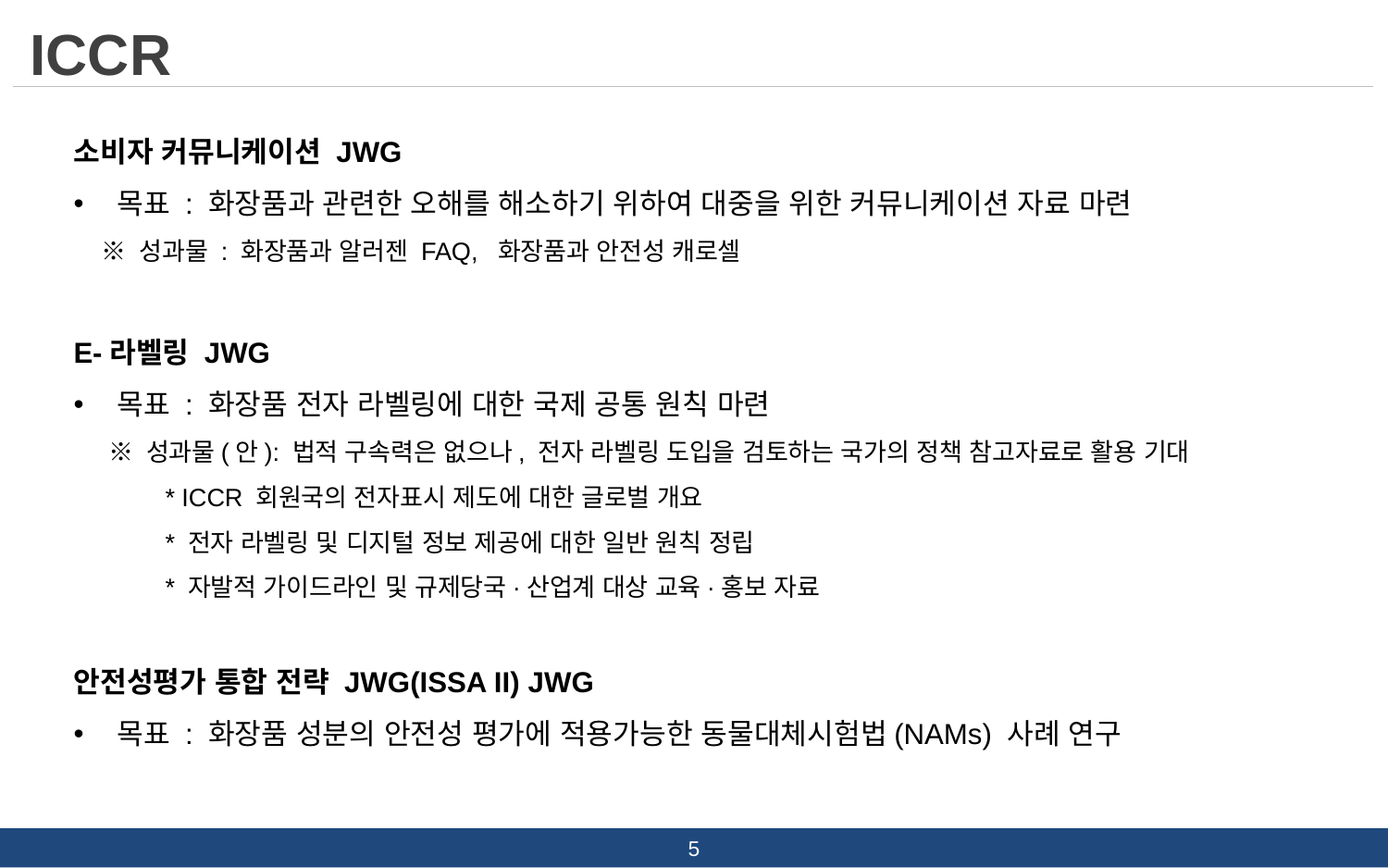

ICCR
소비자 커뮤니케이션 JWG
목표 : 화장품과 관련한 오해를 해소하기 위하여 대중을 위한 커뮤니케이션 자료 마련
    ※ 성과물 : 화장품과 알러젠 FAQ,  화장품과 안전성 캐로셀

E-라벨링 JWG
목표 : 화장품 전자 라벨링에 대한 국제 공통 원칙 마련
     ※ 성과물(안): 법적 구속력은 없으나, 전자 라벨링 도입을 검토하는 국가의 정책 참고자료로 활용 기대
        * ICCR 회원국의 전자표시 제도에 대한 글로벌 개요
        * 전자 라벨링 및 디지털 정보 제공에 대한 일반 원칙 정립
        * 자발적 가이드라인 및 규제당국·산업계 대상 교육·홍보 자료

안전성평가 통합 전략 JWG(ISSA II) JWG
목표 : 화장품 성분의 안전성 평가에 적용가능한 동물대체시험법(NAMs) 사례 연구
5